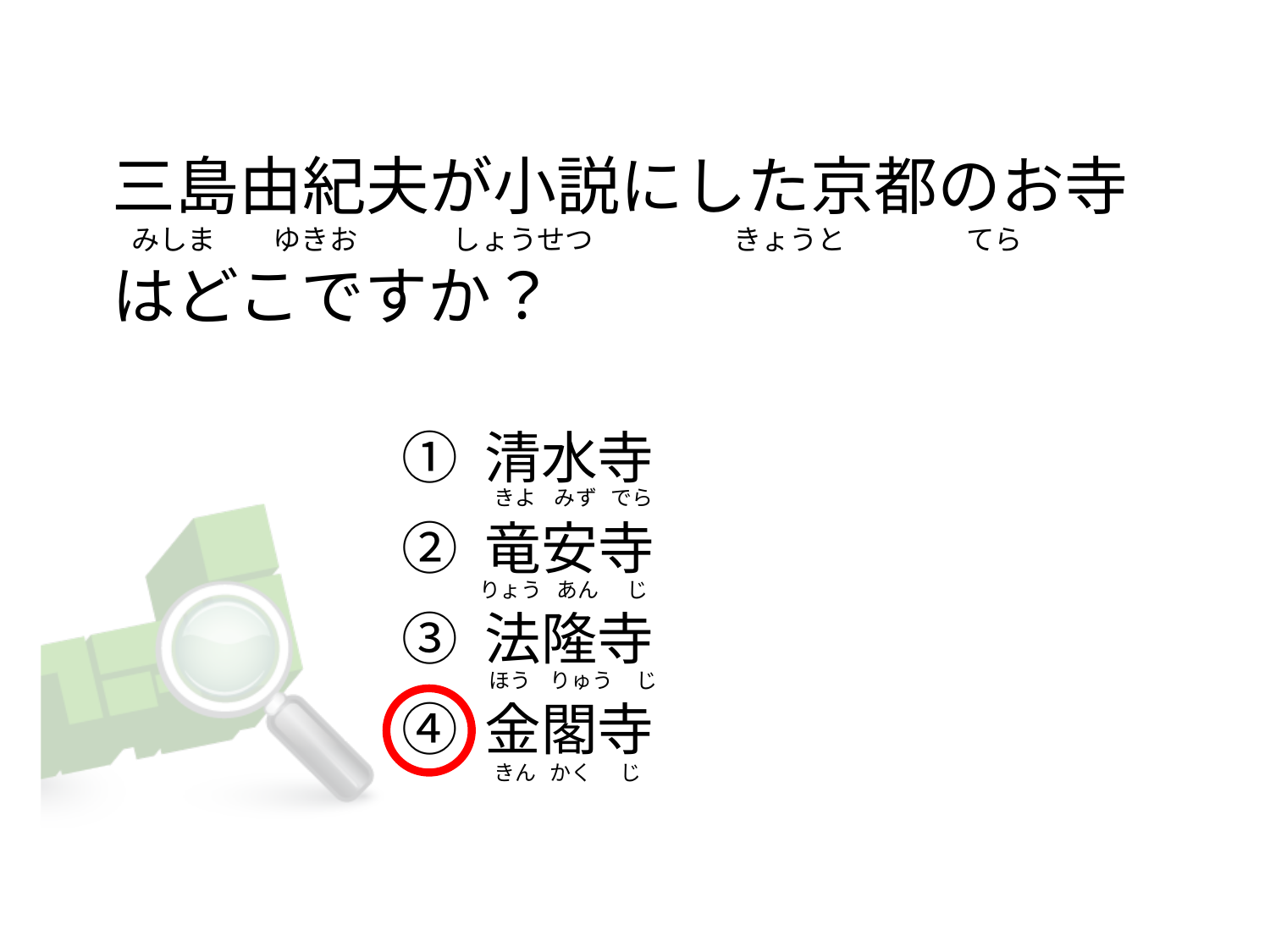

# 三島由紀夫が小説にした京都のお寺    みしま         ゆきお               しょうせつ                      きょうと                   てら はどこですか？
① 清水寺
② 竜安寺
③ 法隆寺
④ 金閣寺
  きよ    みず   でら
りょう   あん      じ
 ほう    りゅう     じ

  きん   かく      じ